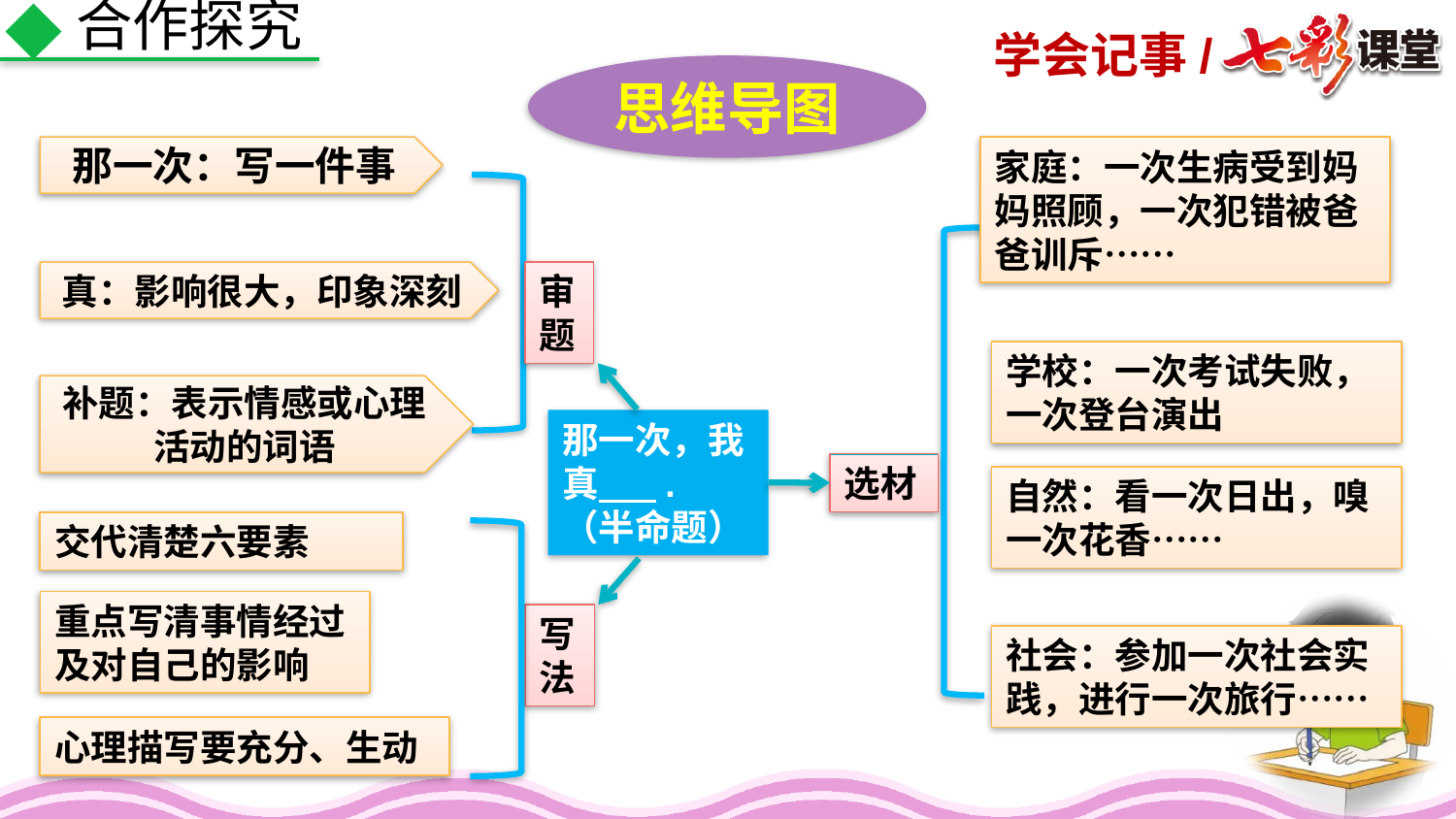

合作探究

思维导图
那一次：写一件事
家庭：一次生病受到妈妈照顾，一次犯错被爸爸训斥……

真：影响很大，印象深刻
审题
学校：一次考试失败，一次登台演出
补题：表示情感或心理活动的词语
那一次，我真       .  （半命题）
选材
自然：看一次日出，嗅一次花香……
交代清楚六要素

重点写清事情经过及对自己的影响
写法
社会：参加一次社会实践，进行一次旅行……
心理描写要充分、生动